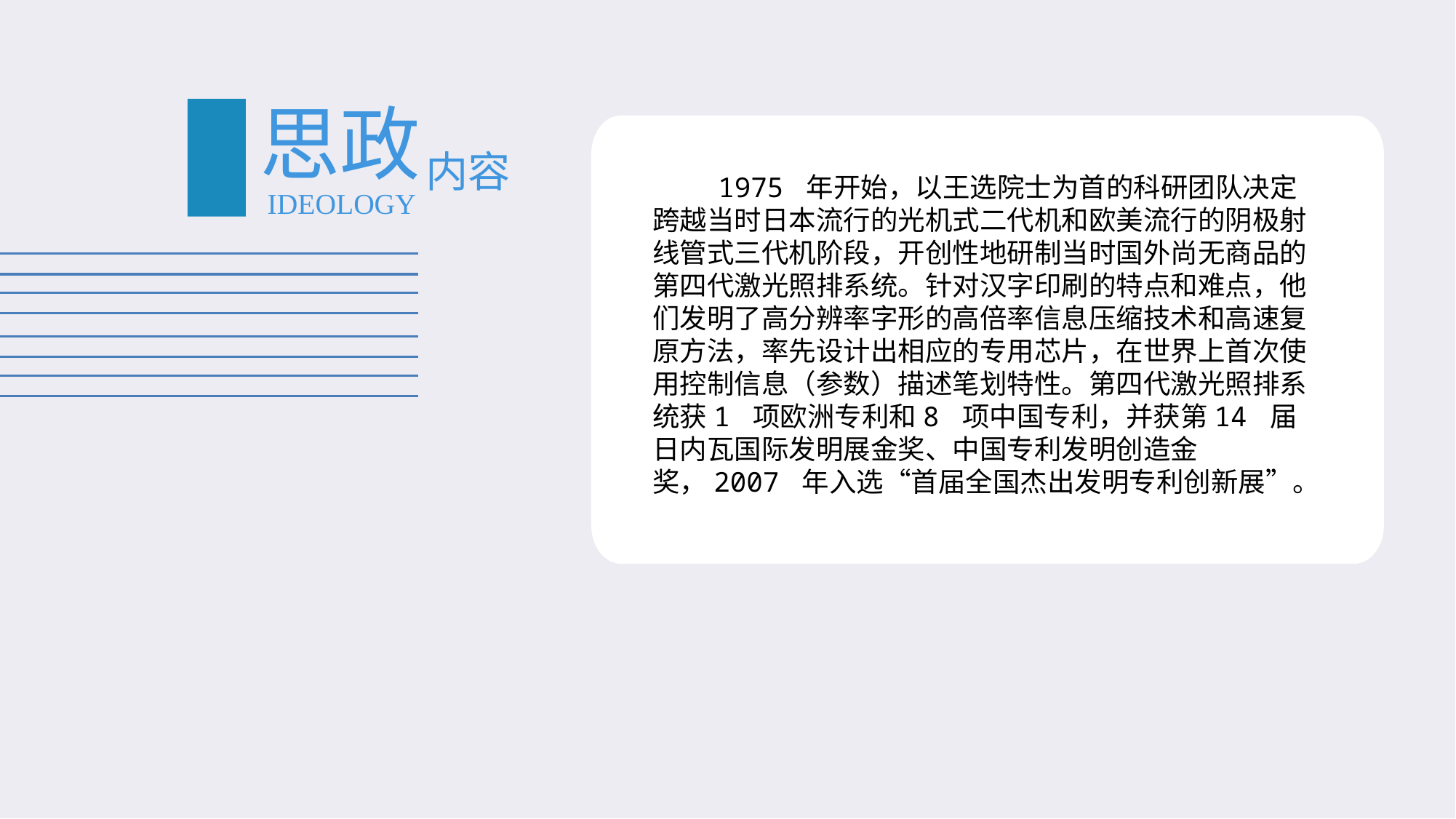

#
思政
内容

    1975 年开始，以王选院士为首的科研团队决定跨越当时日本流行的光机式二代机和欧美流行的阴极射线管式三代机阶段，开创性地研制当时国外尚无商品的第四代激光照排系统。针对汉字印刷的特点和难点，他们发明了高分辨率字形的高倍率信息压缩技术和高速复原方法，率先设计出相应的专用芯片，在世界上首次使用控制信息（参数）描述笔划特性。第四代激光照排系统获1 项欧洲专利和8 项中国专利，并获第14 届日内瓦国际发明展金奖、中国专利发明创造金奖，2007 年入选“首届全国杰出发明专利创新展”。

IDEOLOGY